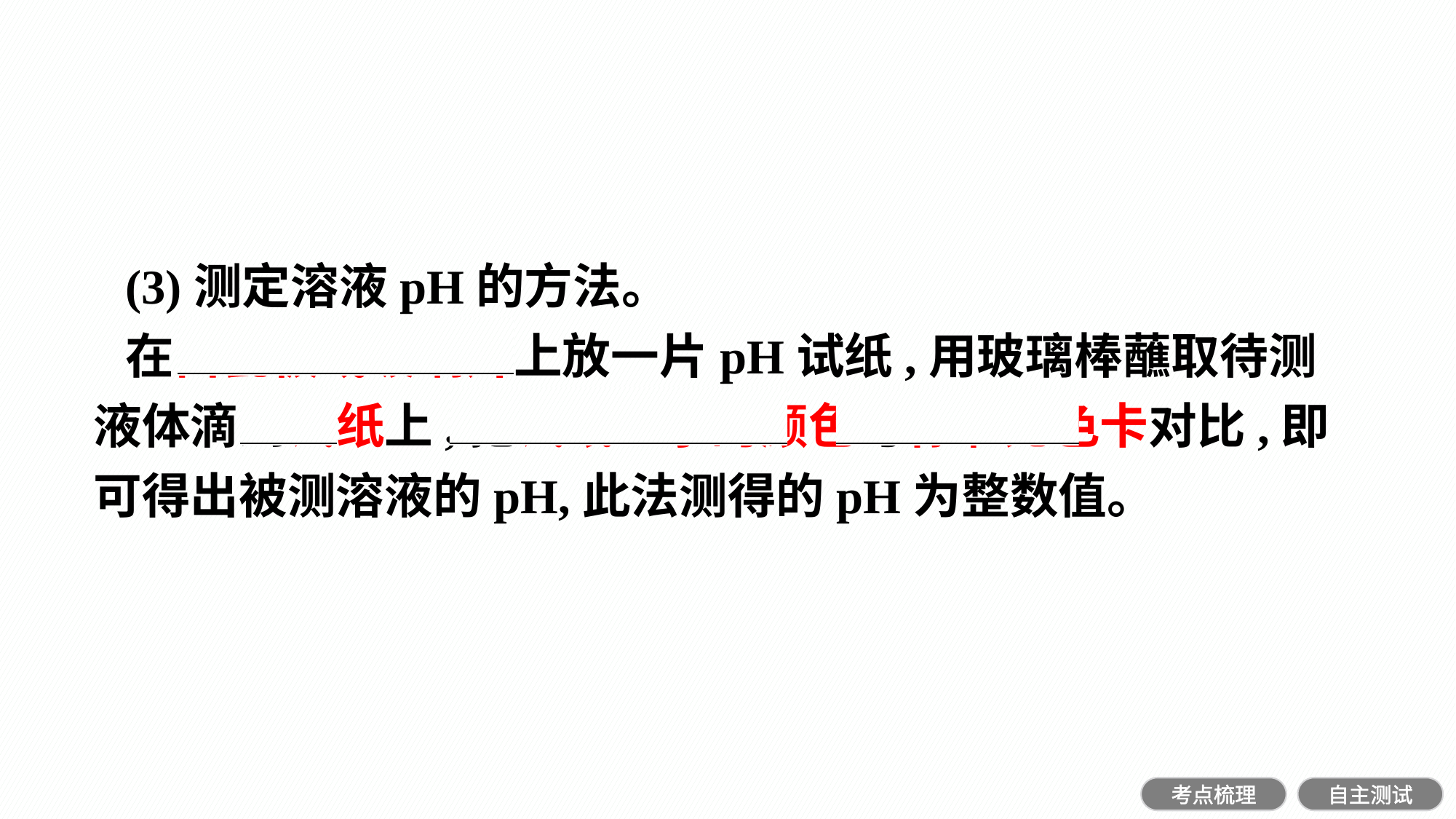

(3)测定溶液pH的方法。
在白瓷板或玻璃片上放一片pH试纸,用玻璃棒蘸取待测液体滴到试纸上,把试纸显示的颜色与标准比色卡对比,即可得出被测溶液的pH,此法测得的pH为整数值。